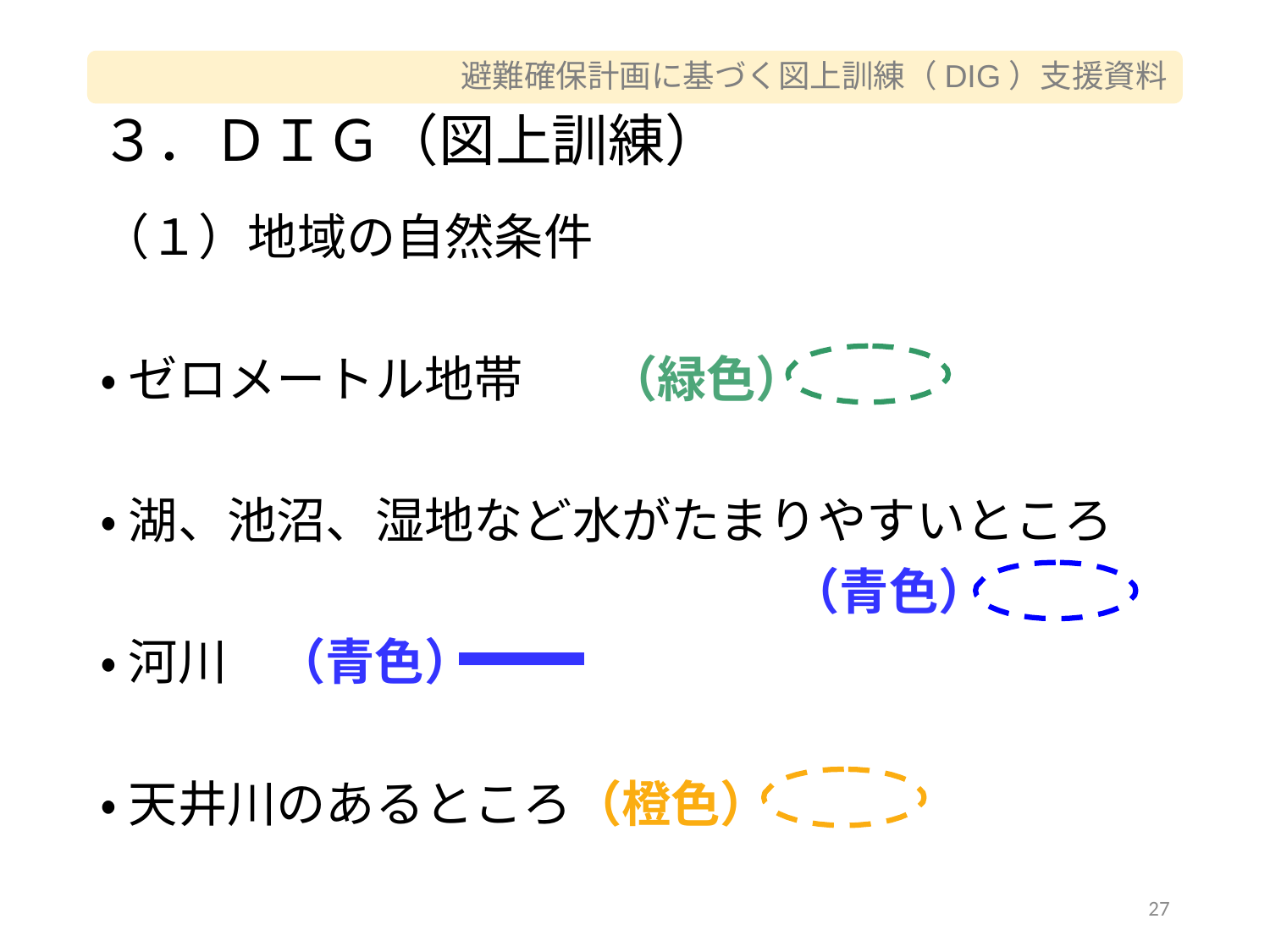

# ３．ＤＩＧ（図上訓練）
（１）地域の自然条件

•ゼロメートル地帯	（緑色）

•湖、池沼、湿地など水がたまりやすいところ
　　　　　　　　　　　　　　（青色）
•河川　（青色）

•天井川のあるところ（橙色）

27